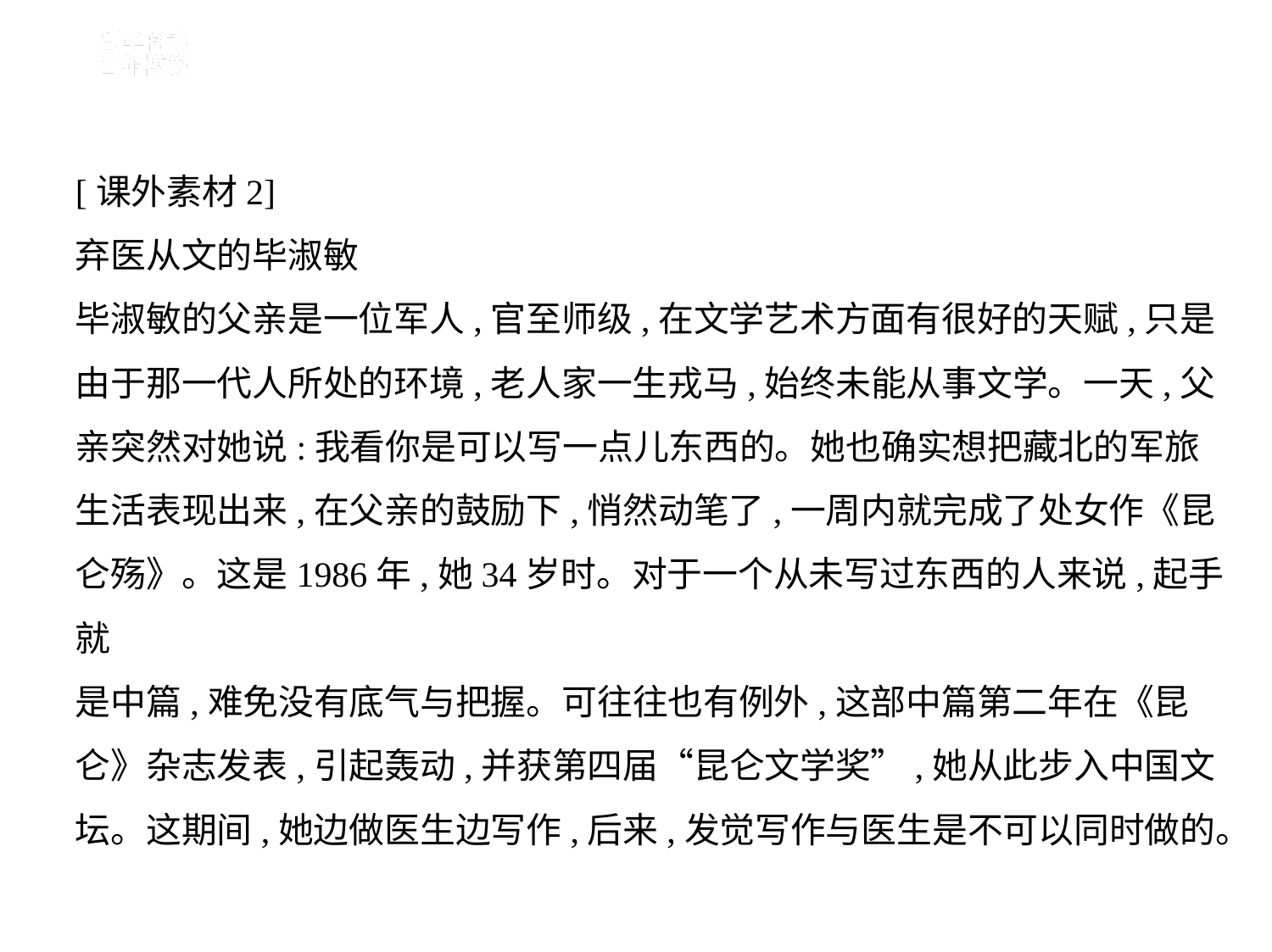

[课外素材2]
弃医从文的毕淑敏
毕淑敏的父亲是一位军人,官至师级,在文学艺术方面有很好的天赋,只是
由于那一代人所处的环境,老人家一生戎马,始终未能从事文学。一天,父
亲突然对她说:我看你是可以写一点儿东西的。她也确实想把藏北的军旅
生活表现出来,在父亲的鼓励下,悄然动笔了,一周内就完成了处女作《昆
仑殇》。这是1986年,她34岁时。对于一个从未写过东西的人来说,起手就
是中篇,难免没有底气与把握。可往往也有例外,这部中篇第二年在《昆
仑》杂志发表,引起轰动,并获第四届“昆仑文学奖”,她从此步入中国文
坛。这期间,她边做医生边写作,后来,发觉写作与医生是不可以同时做的。